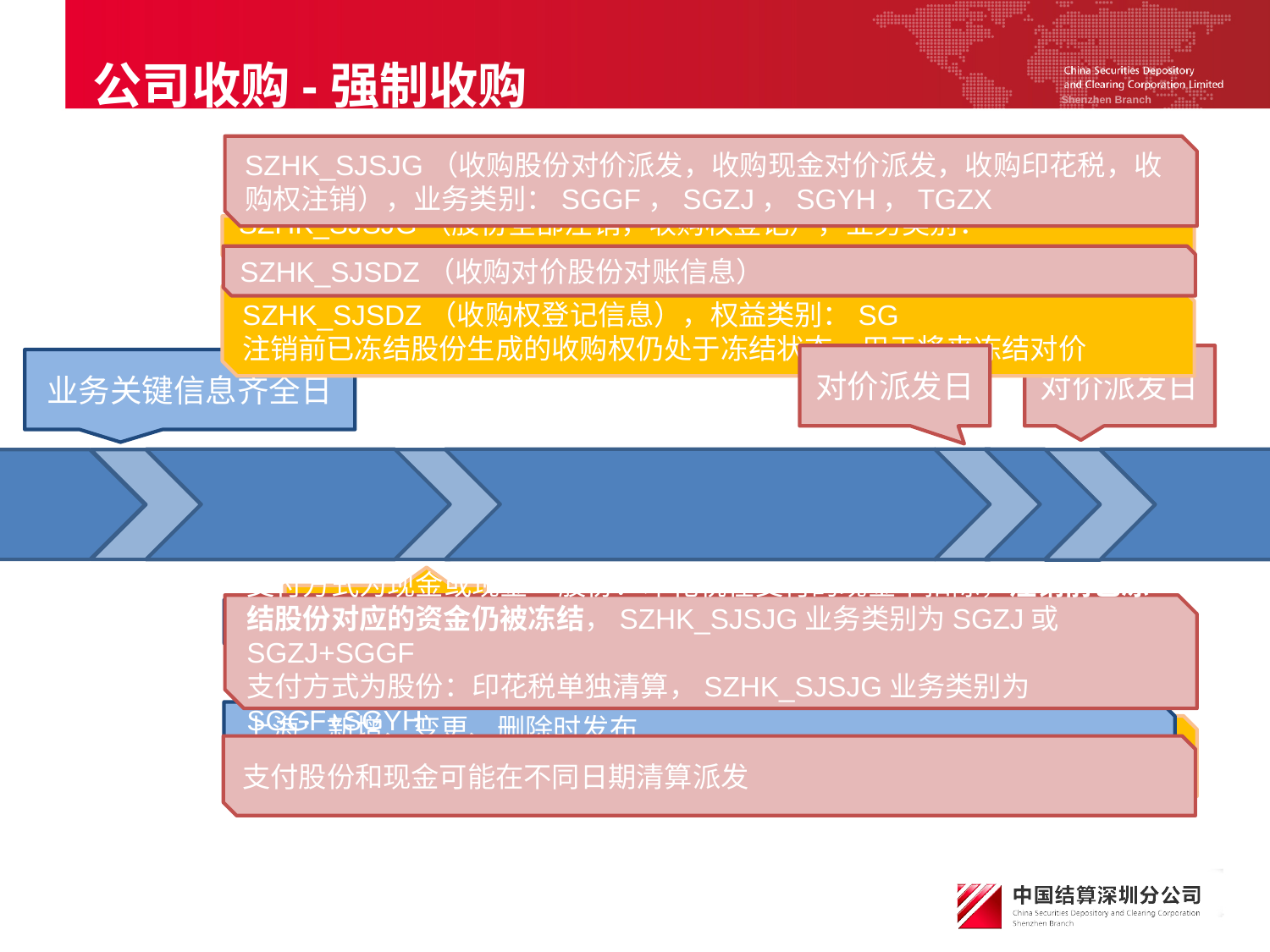

公司收购-强制收购
SZHK_SJSJG（收购股份对价派发，收购现金对价派发，收购印花税，收购权注销），业务类别：SGGF，SGZJ，SGYH，TGZX
SZHK_SJSJG（股份全部注销，收购权登记），业务类别：SGZX，TGDJ
SZHK_SJSDZ（收购对价股份对账信息）
SZHK_SJSDZ（收购权登记信息），权益类别：SG
注销前已冻结股份生成的收购权仍处于冻结状态，用于将来冻结对价
对价派发日
对价派发日
业务关键信息齐全日

股份注销日
支付方式为现金或现金+股份：印花税在支付的现金中扣除，注销前已冻结股份对应的资金仍被冻结，SZHK_SJSJG业务类别为SGZJ或SGZJ+SGGF
支付方式为股份：印花税单独清算，SZHK_SJSJG业务类别为SGGF+SGYH
SZHK_TZXX（业务通知信息），通知类别：H07，H08，H09
上海：新增、变更、删除时发布
深圳：从业务关键信息齐全之日起，直至业务完成或取消，每日全量发布
先解冻（司法、质押等），后强制注销，有收购权并每日发送
支付股份和现金可能在不同日期清算派发